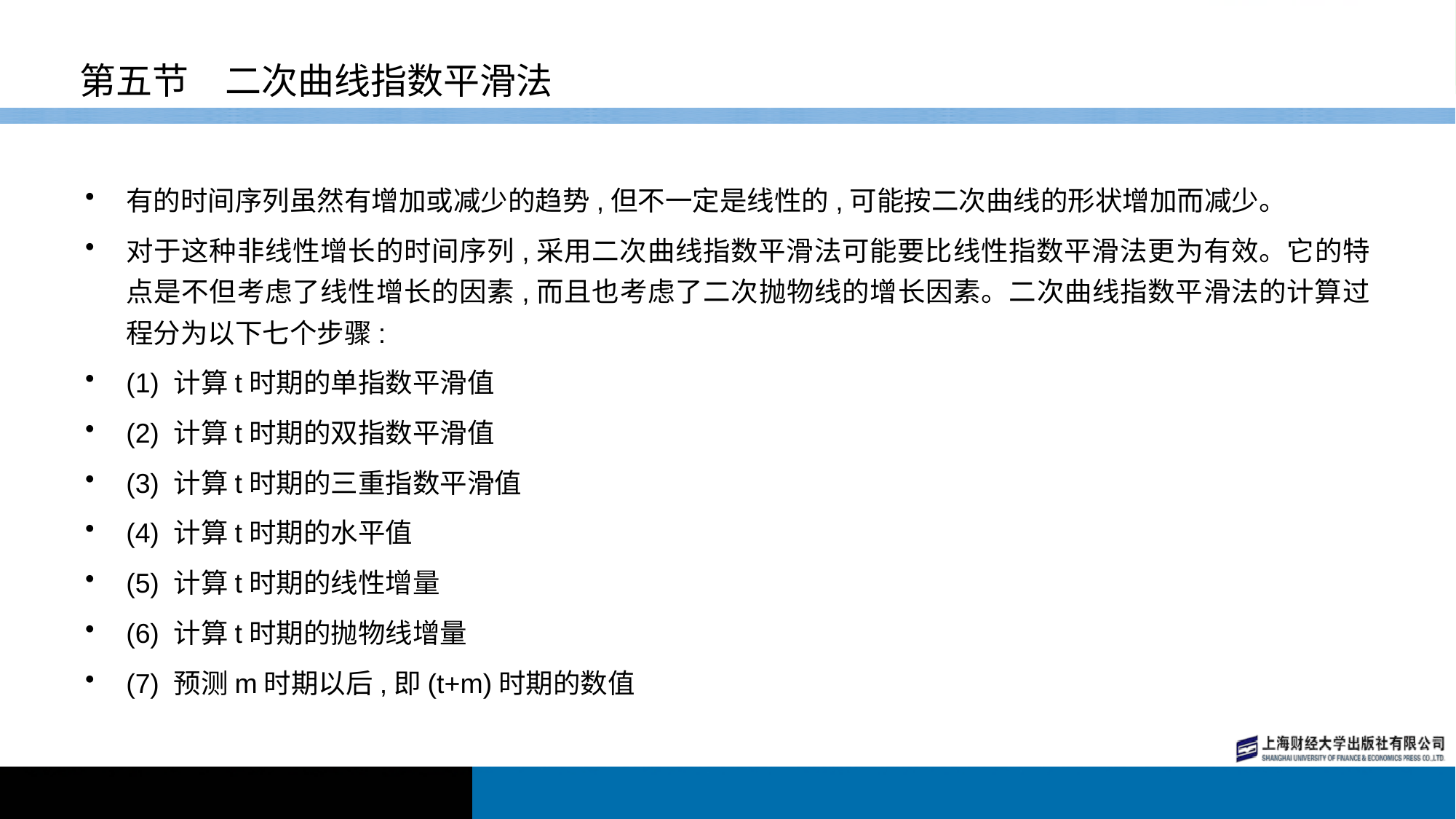

# 第五节　二次曲线指数平滑法
有的时间序列虽然有增加或减少的趋势,但不一定是线性的,可能按二次曲线的形状增加而减少。
对于这种非线性增长的时间序列,采用二次曲线指数平滑法可能要比线性指数平滑法更为有效。它的特点是不但考虑了线性增长的因素,而且也考虑了二次抛物线的增长因素。二次曲线指数平滑法的计算过程分为以下七个步骤:
(1) 计算t时期的单指数平滑值
(2) 计算t时期的双指数平滑值
(3) 计算t时期的三重指数平滑值
(4) 计算t时期的水平值
(5) 计算t时期的线性增量
(6) 计算t时期的抛物线增量
(7) 预测m时期以后,即(t+m)时期的数值
10